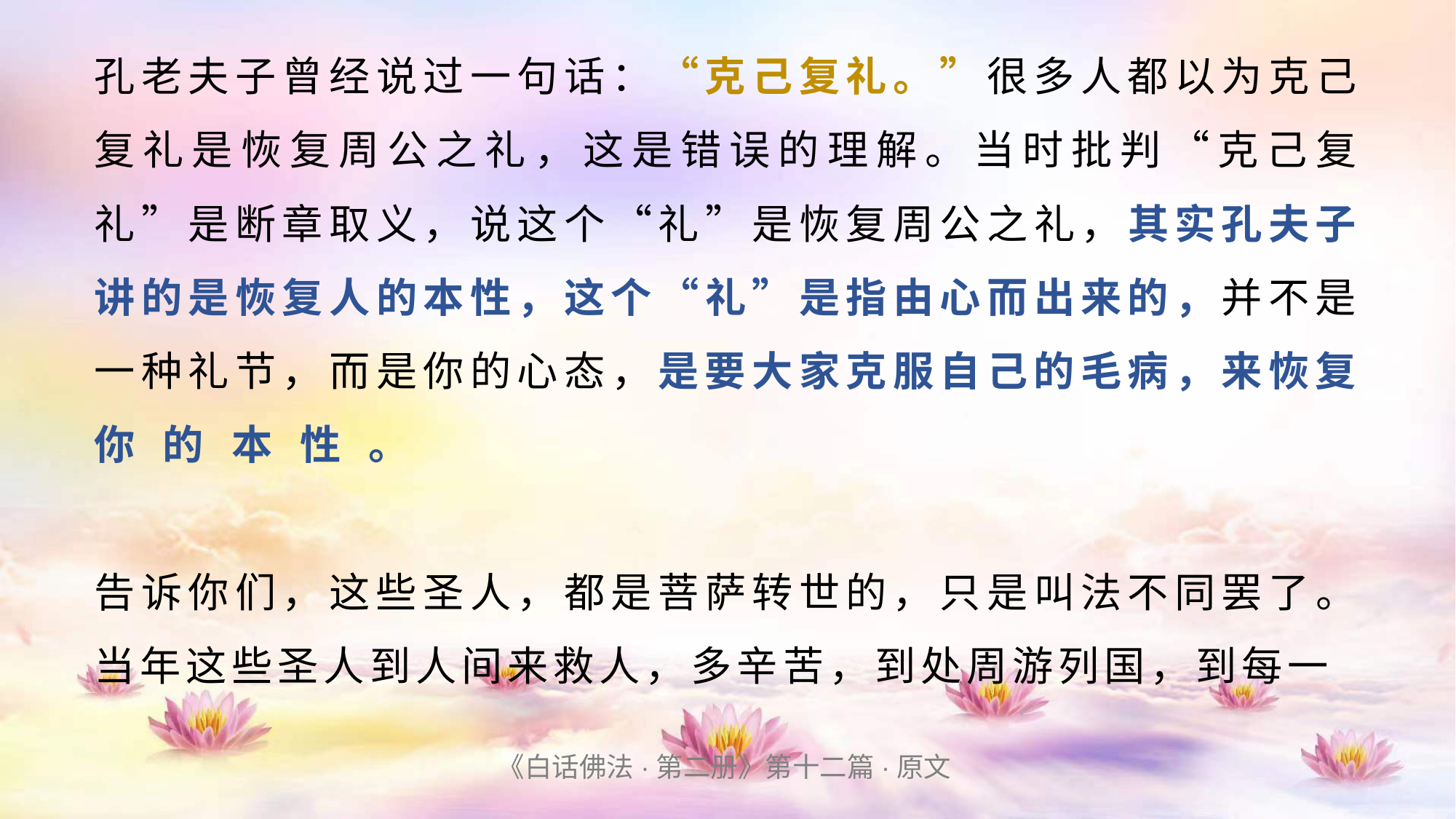

# 孔老夫子曾经说过一句话：“克己复礼。”很多人都以为克己复礼是恢复周公之礼，这是错误的理解。当时批判“克己复礼”是断章取义，说这个“礼”是恢复周公之礼，其实孔夫子讲的是恢复人的本性，这个“礼”是指由心而出来的，并不是一种礼节，而是你的心态，是要大家克服自己的毛病，来恢复你的本性。 告诉你们，这些圣人，都是菩萨转世的，只是叫法不同罢了。当年这些圣人到人间来救人，多辛苦，到处周游列国，到每一
《白话佛法·第二册》第十二篇·原文